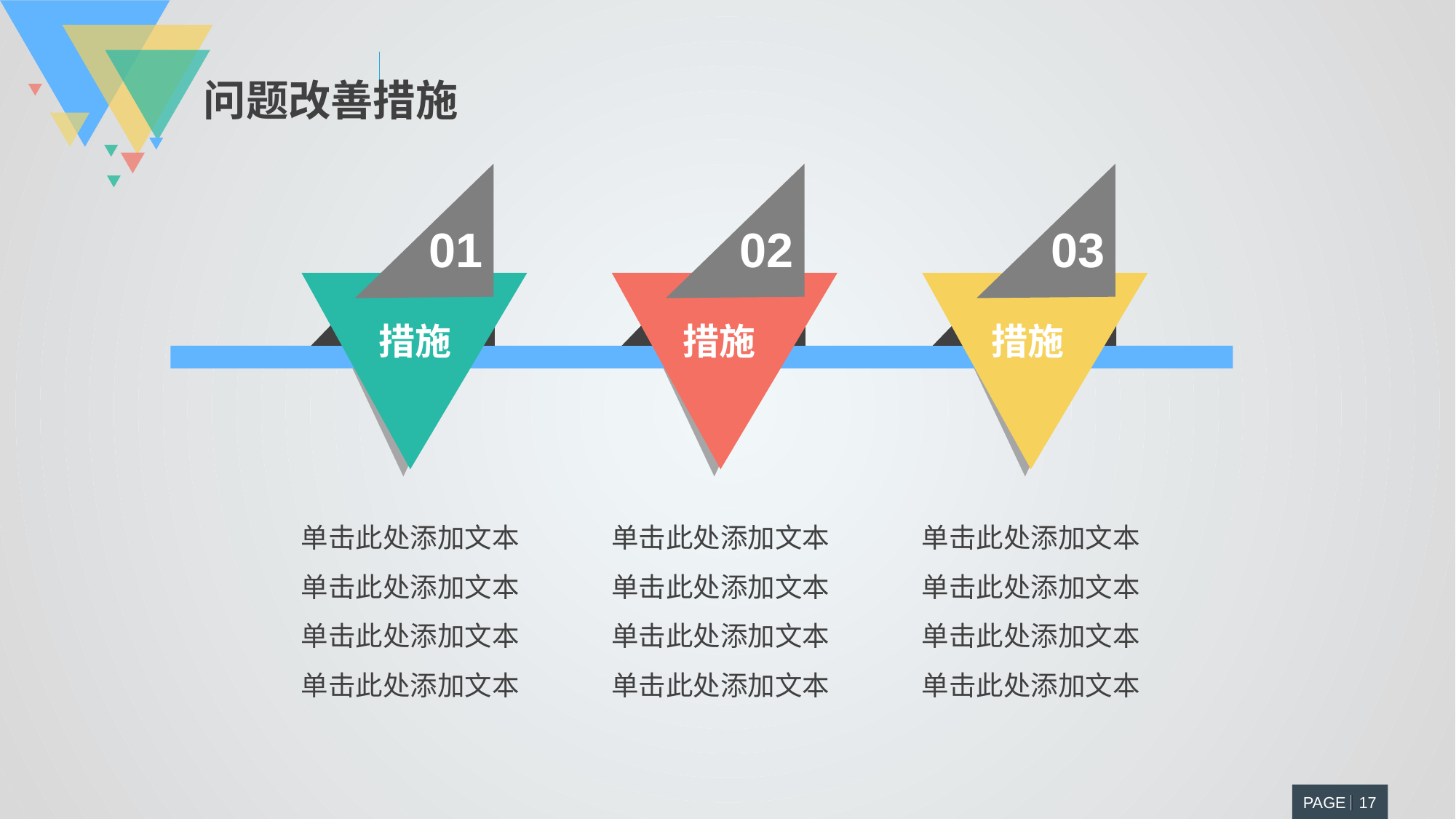

问题改善措施
01

措施

02

措施

03

措施

单击此处添加文本单击此处添加文本单击此处添加文本单击此处添加文本
单击此处添加文本单击此处添加文本单击此处添加文本单击此处添加文本
单击此处添加文本单击此处添加文本单击此处添加文本单击此处添加文本

PAGE   17